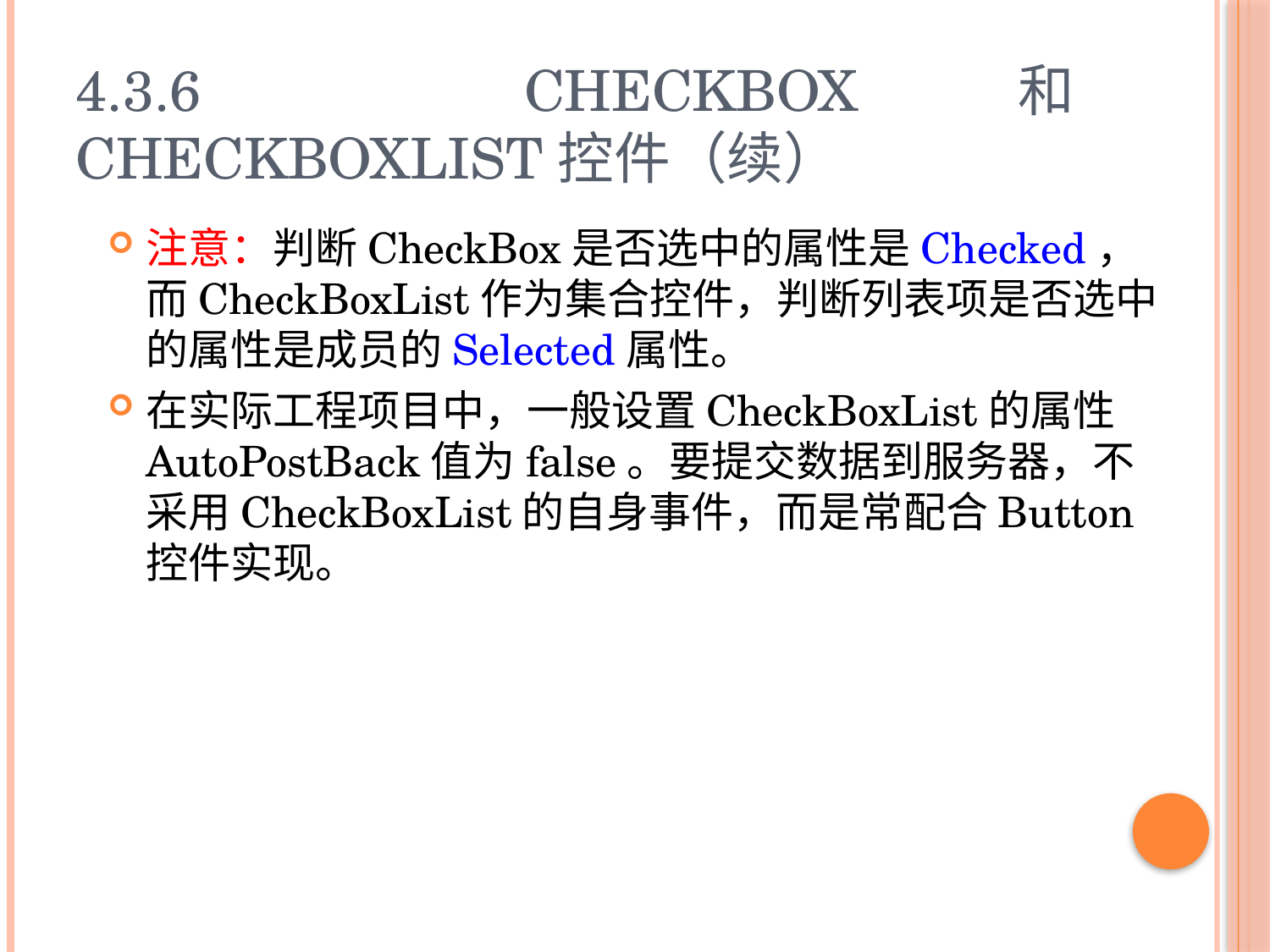

# 4.3.6  CheckBox和CheckBoxList控件（续）
注意：判断CheckBox是否选中的属性是Checked，而CheckBoxList作为集合控件，判断列表项是否选中的属性是成员的Selected属性。
在实际工程项目中，一般设置CheckBoxList的属性AutoPostBack值为false。要提交数据到服务器，不采用CheckBoxList的自身事件，而是常配合Button控件实现。
39